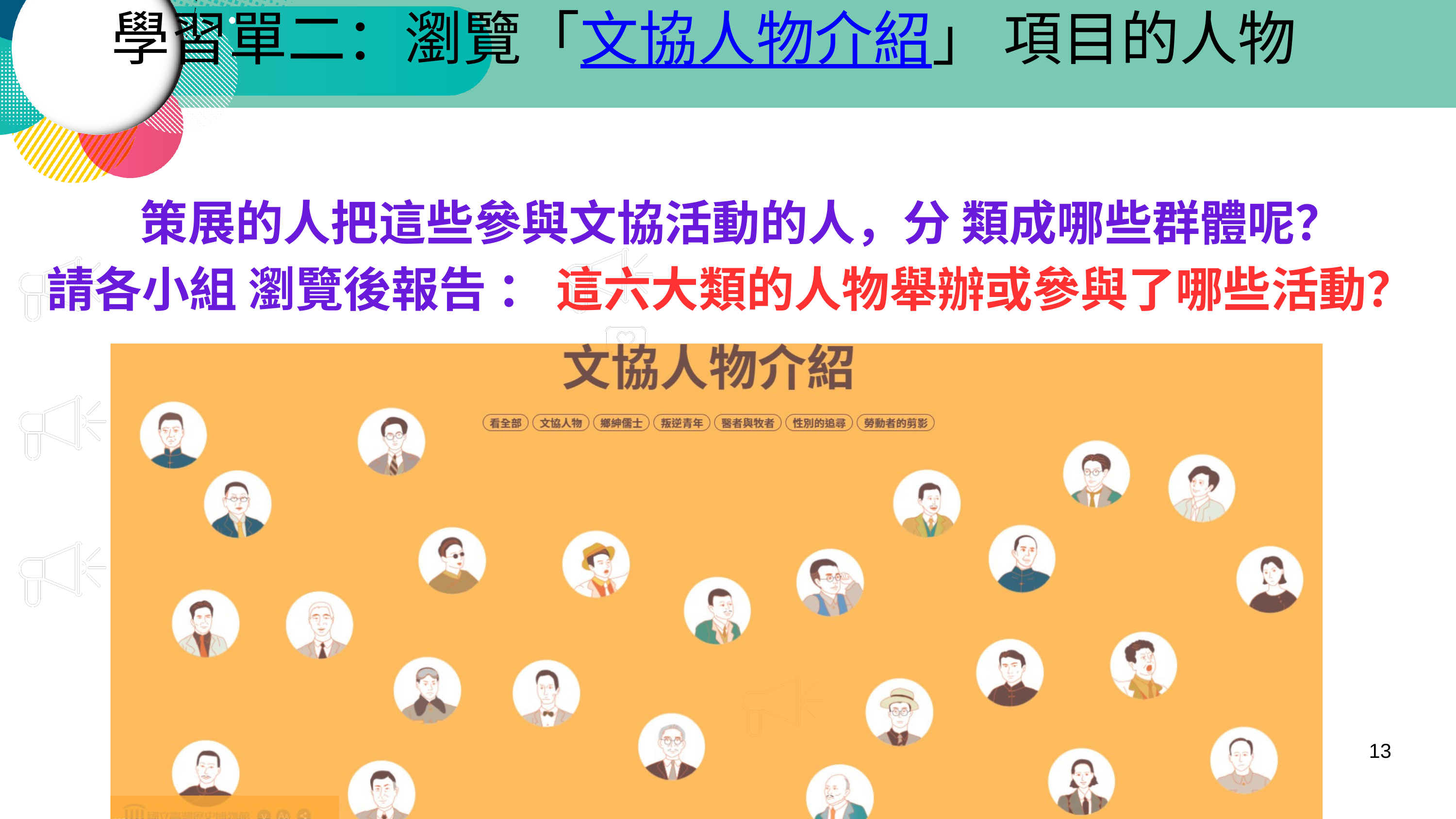

學習單二：瀏覽「文協人物介紹」 項目的人物
 策展的人把這些參與文協活動的人，分 類成哪些群體呢？
請各小組 瀏覽後報告 ： 這六大類的人物舉辦或參與了哪些活動？

13